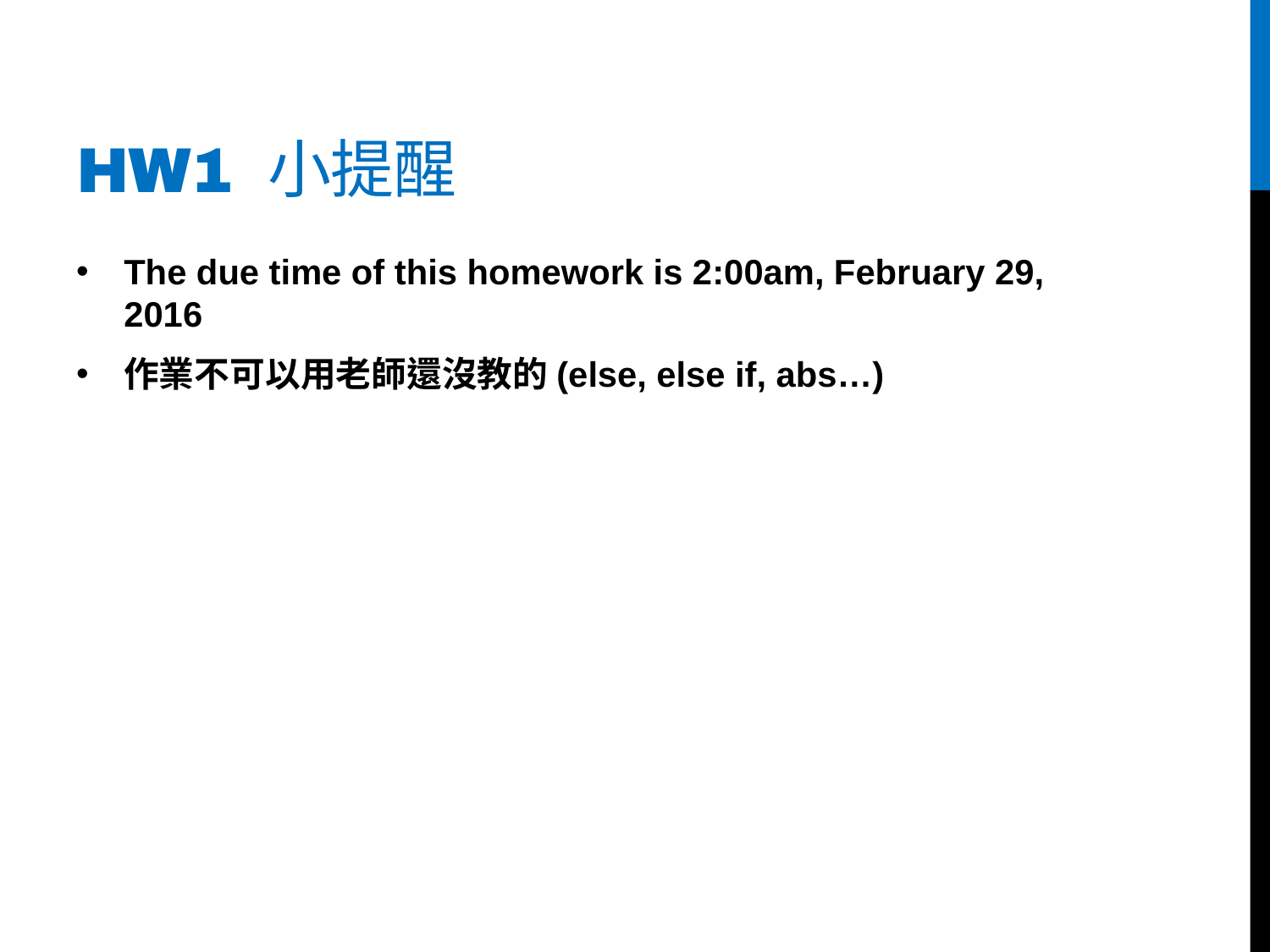

# HW1 小提醒
The due time of this homework is 2:00am, February 29, 2016
作業不可以用老師還沒教的(else, else if, abs…)